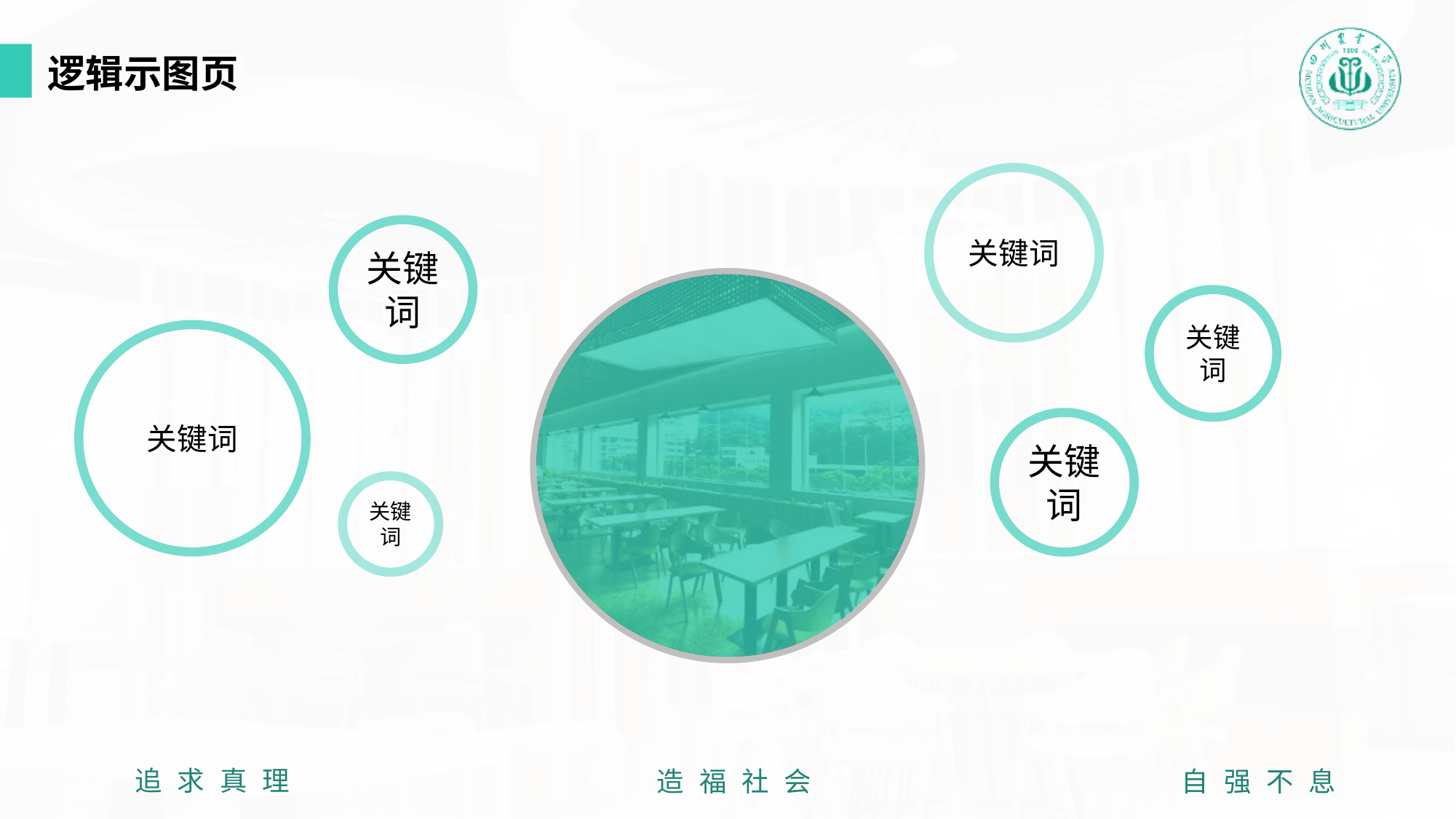

逻辑示图页
关键词
关键词

关键词
关键词
关键词
关键词